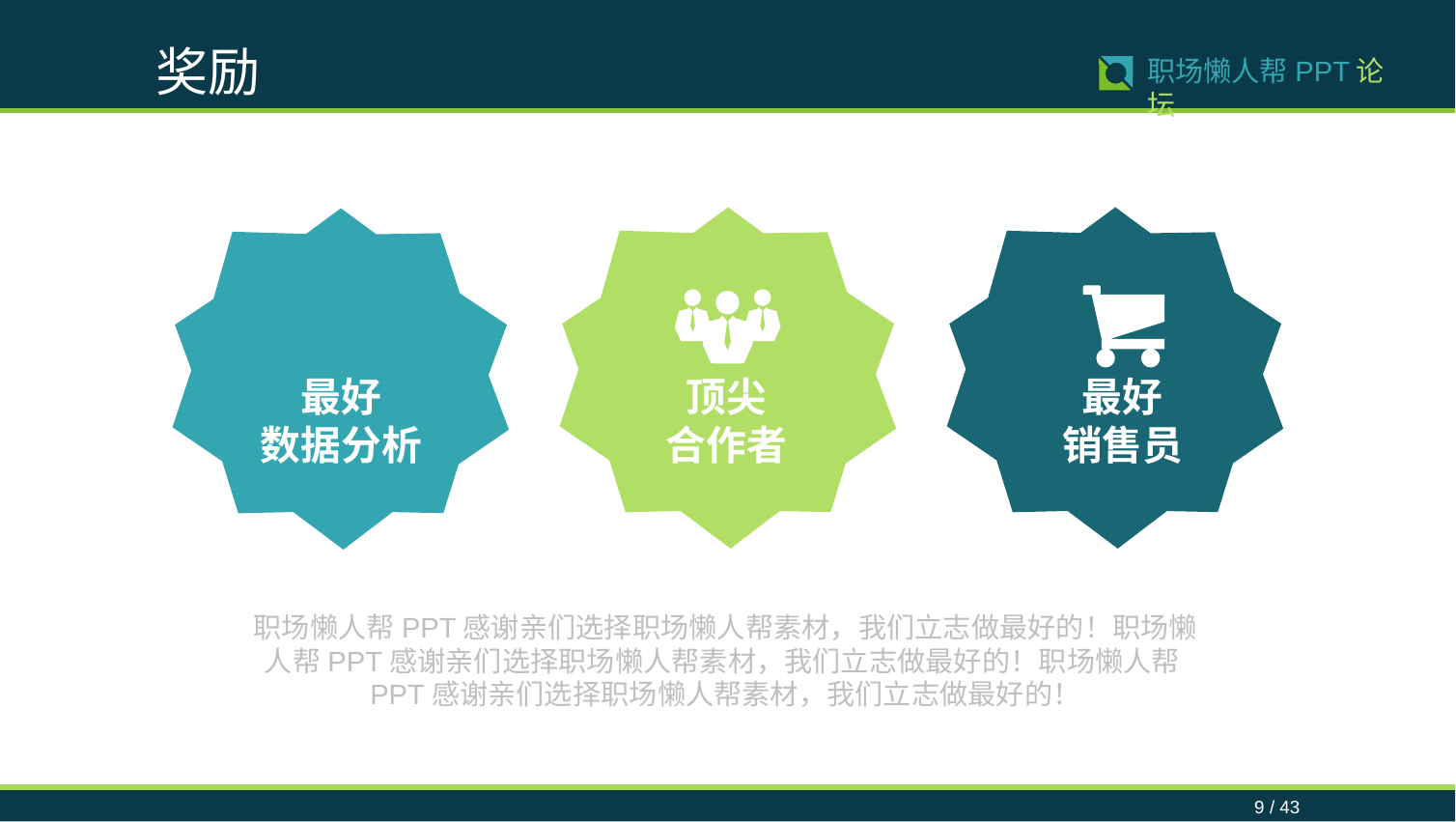

奖励

9 / 43

职场懒人帮PPT论坛

最好
数据分析
顶尖
合作者
最好
销售员
职场懒人帮PPT感谢亲们选择职场懒人帮素材，我们立志做最好的！职场懒人帮PPT感谢亲们选择职场懒人帮素材，我们立志做最好的！职场懒人帮PPT感谢亲们选择职场懒人帮素材，我们立志做最好的！